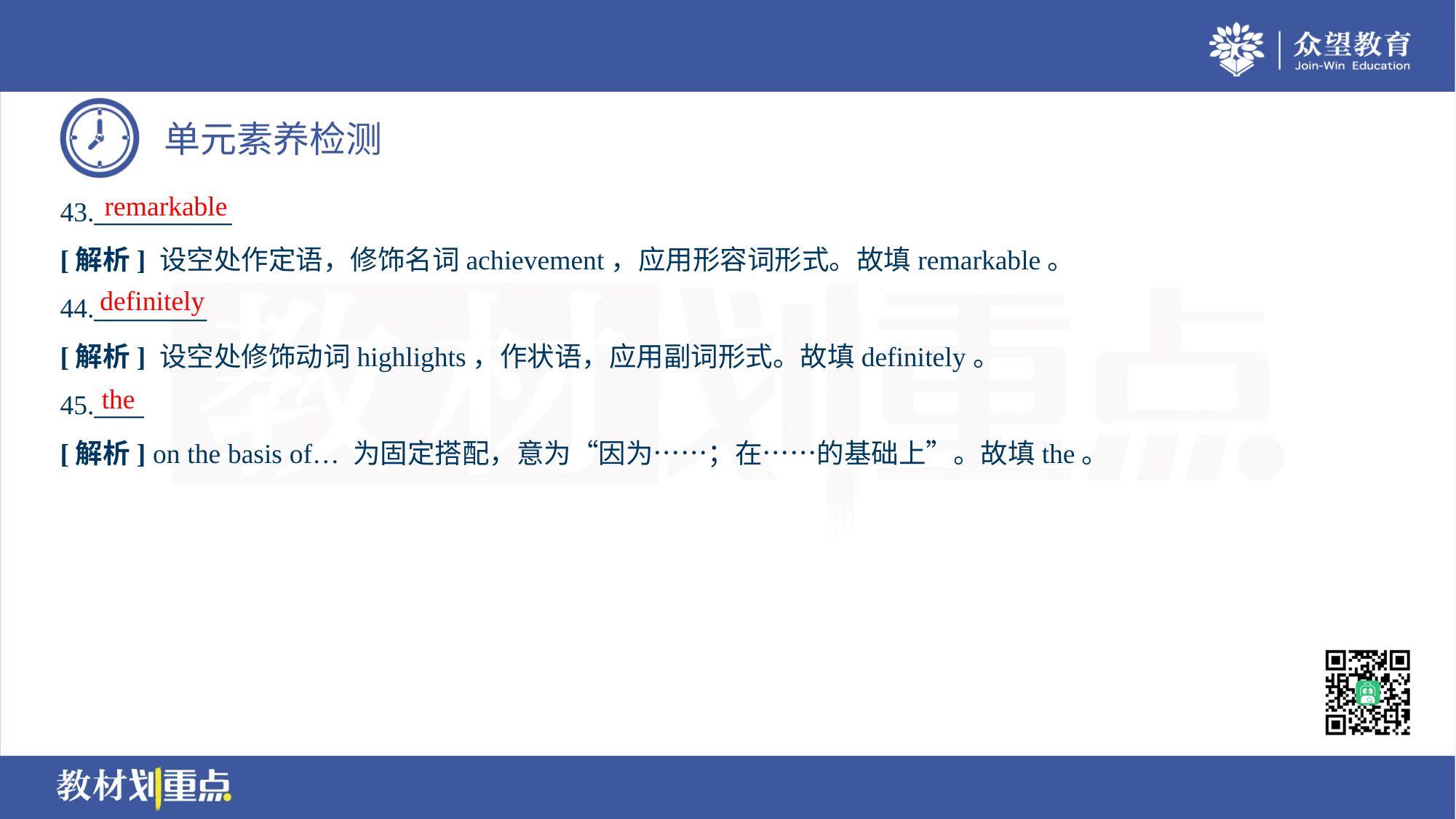

remarkable
43.___________
[解析] 设空处作定语，修饰名词achievement，应用形容词形式。故填remarkable。
definitely
44._________
[解析] 设空处修饰动词highlights，作状语，应用副词形式。故填definitely。
the
45.____
[解析] on the basis of… 为固定搭配，意为“因为……；在……的基础上”。故填the。